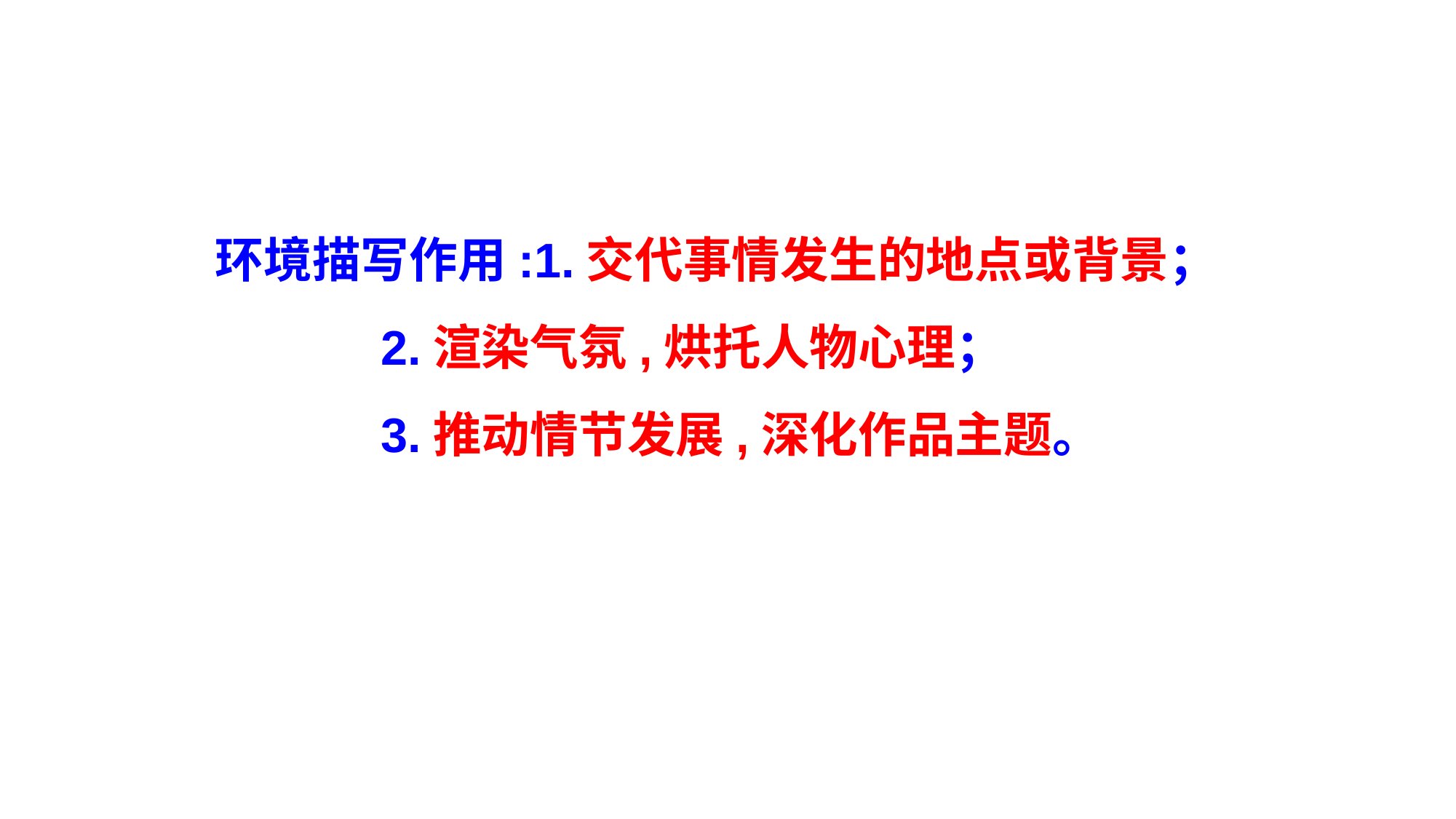

环境描写作用:1.交代事情发生的地点或背景；
              2.渲染气氛,烘托人物心理；
              3.推动情节发展,深化作品主题。